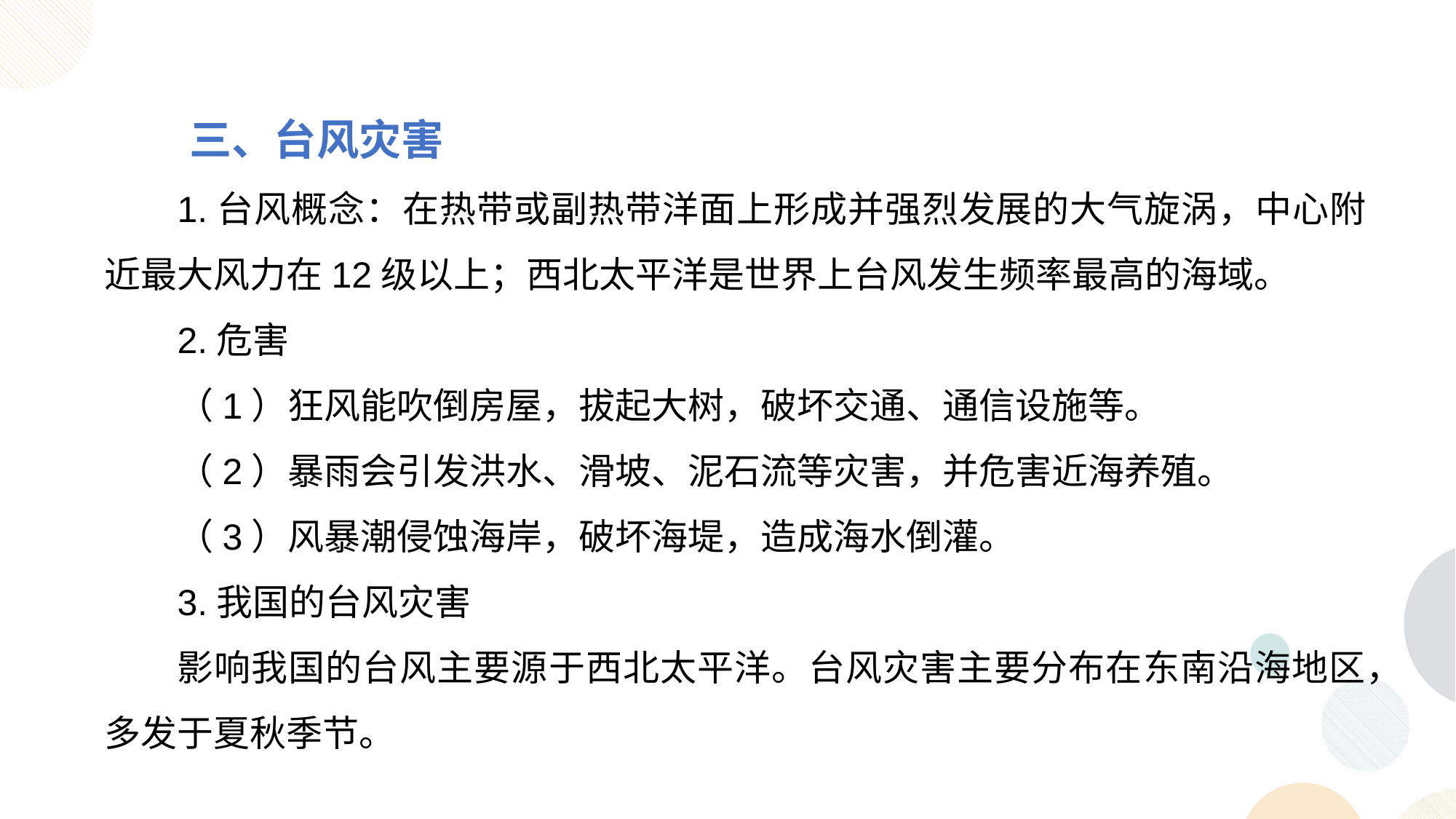

三、台风灾害
1.台风概念：在热带或副热带洋面上形成并强烈发展的大气旋涡，中心附近最大风力在12级以上；西北太平洋是世界上台风发生频率最高的海域。
2.危害
（1）狂风能吹倒房屋，拔起大树，破坏交通、通信设施等。
（2）暴雨会引发洪水、滑坡、泥石流等灾害，并危害近海养殖。
（3）风暴潮侵蚀海岸，破坏海堤，造成海水倒灌。
3.我国的台风灾害
影响我国的台风主要源于西北太平洋。台风灾害主要分布在东南沿海地区，多发于夏秋季节。